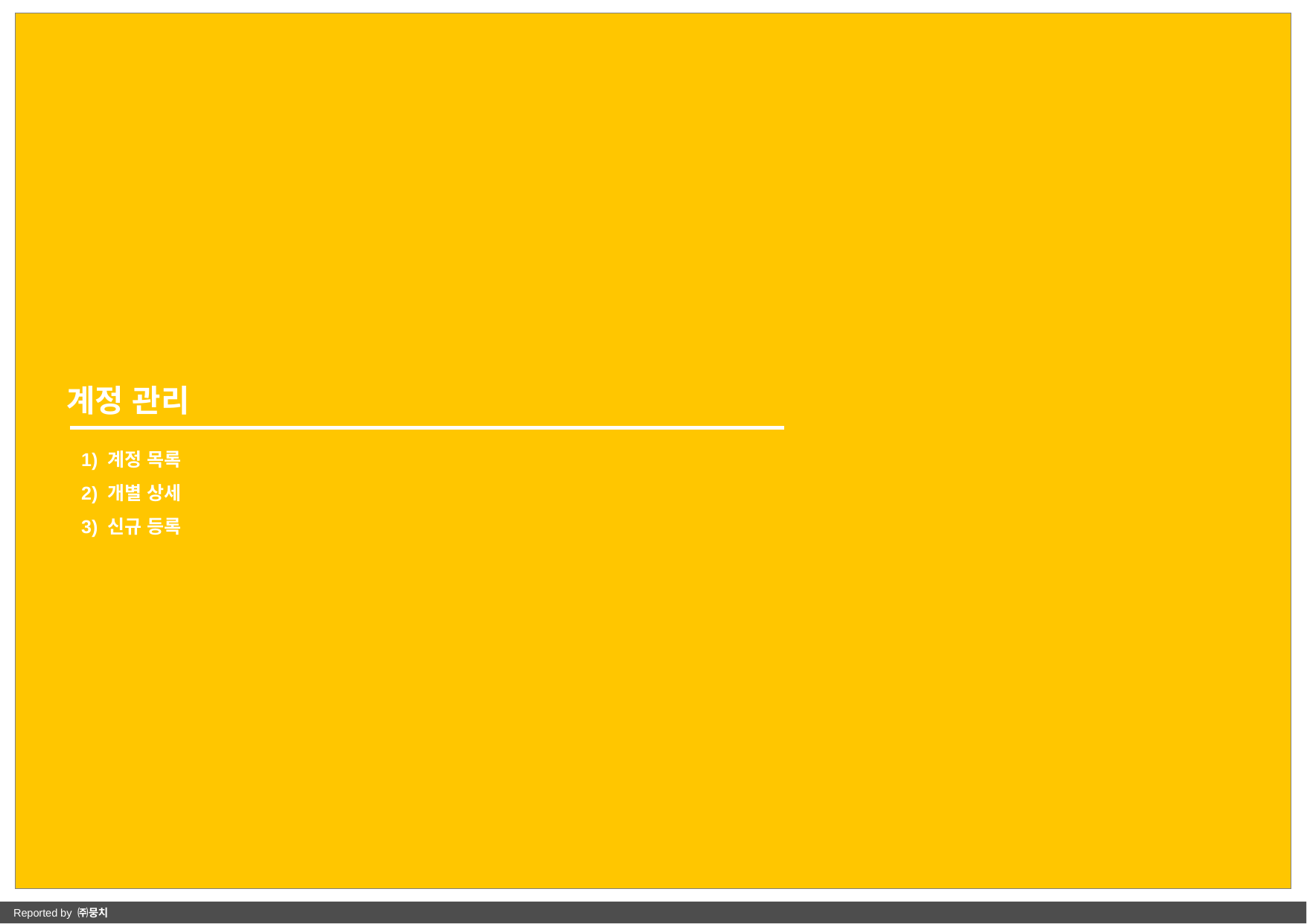

계정 관리
1) 계정 목록
2) 개별 상세
3) 신규 등록